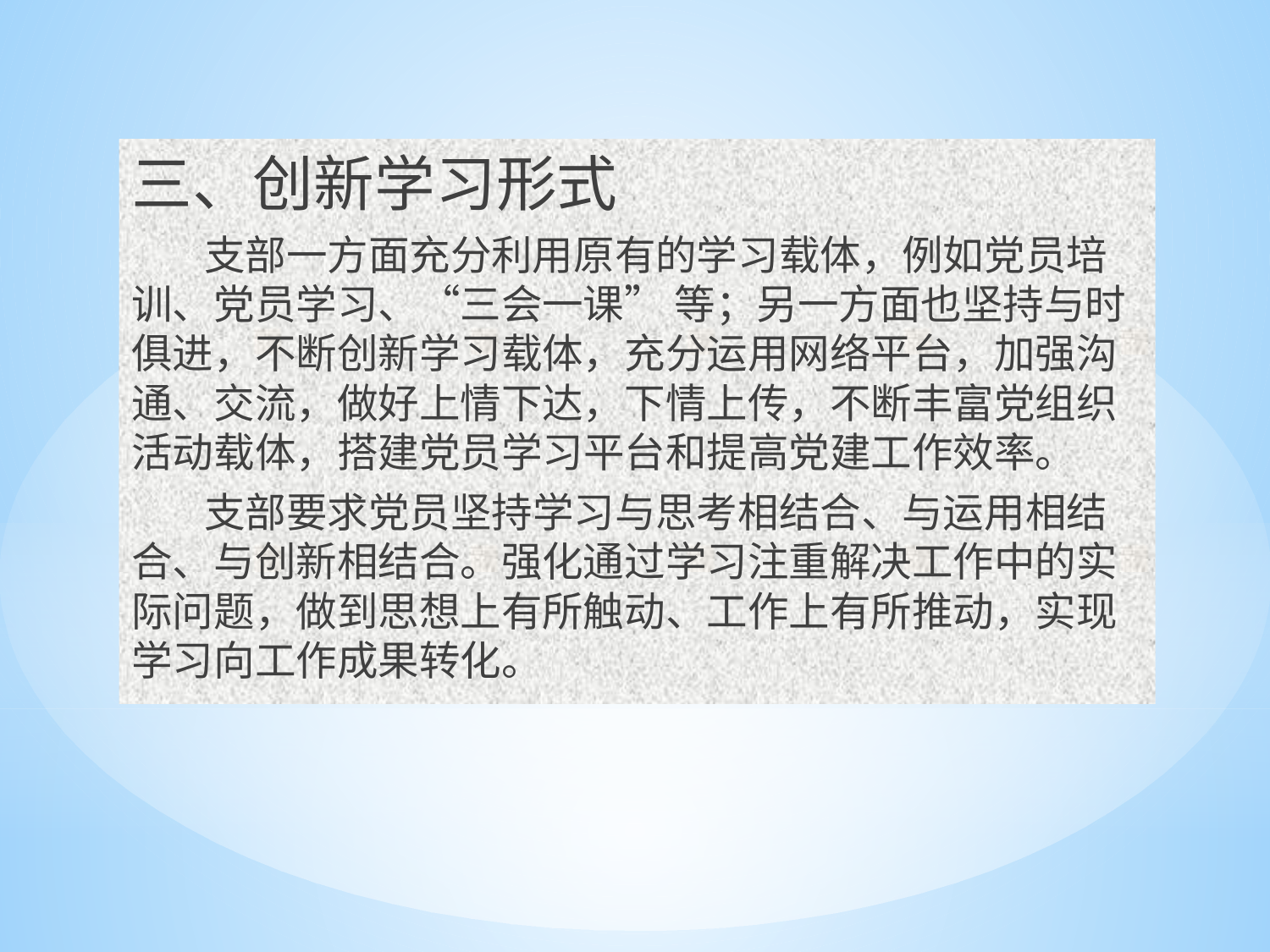

三、创新学习形式
支部一方面充分利用原有的学习载体，例如党员培训、党员学习、“三会一课” 等；另一方面也坚持与时俱进，不断创新学习载体，充分运用网络平台，加强沟通、交流，做好上情下达，下情上传，不断丰富党组织活动载体，搭建党员学习平台和提高党建工作效率。
支部要求党员坚持学习与思考相结合、与运用相结合、与创新相结合。强化通过学习注重解决工作中的实际问题，做到思想上有所触动、工作上有所推动，实现学习向工作成果转化。

#